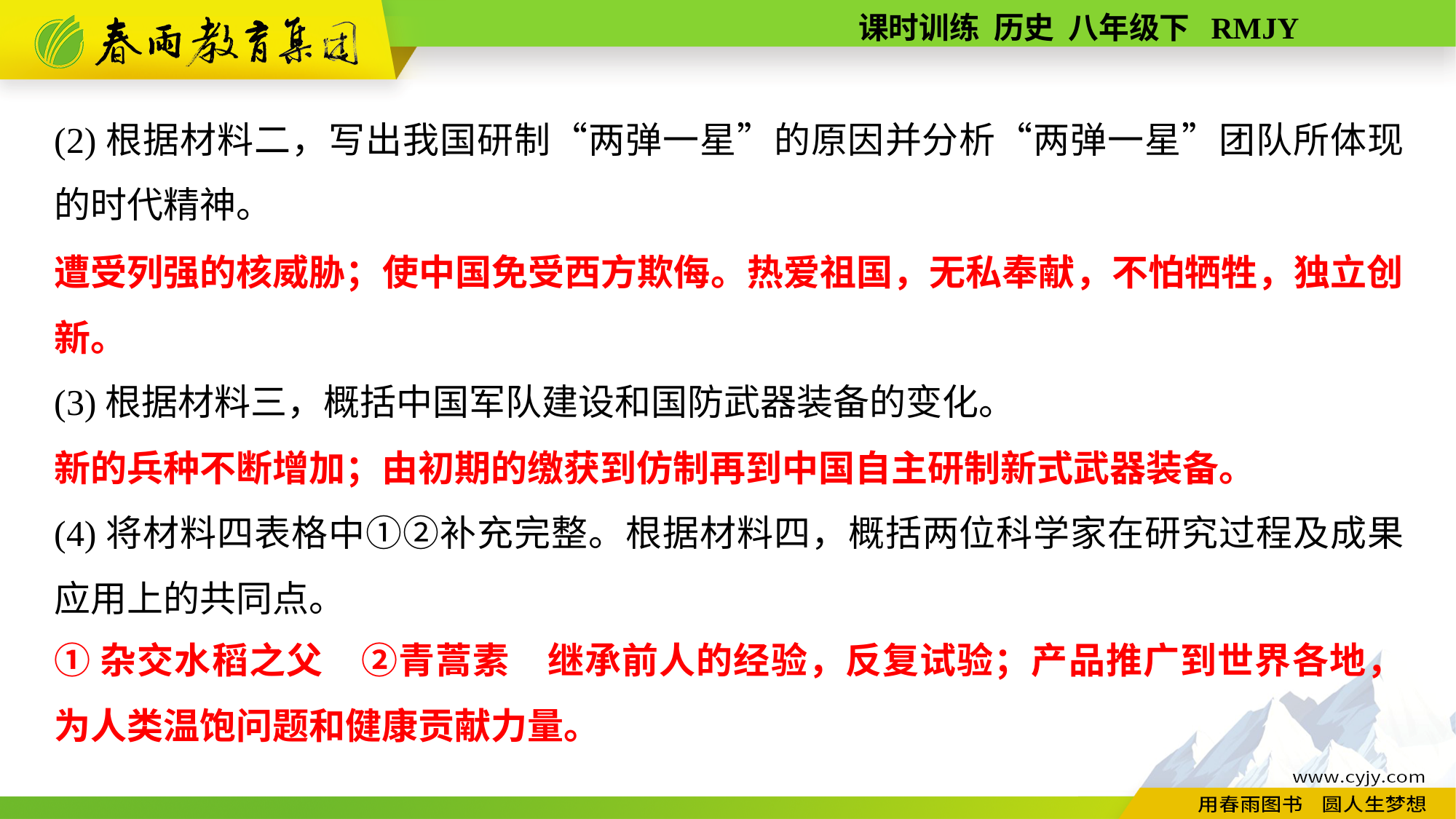

(2)根据材料二，写出我国研制“两弹一星”的原因并分析“两弹一星”团队所体现的时代精神。

(3)根据材料三，概括中国军队建设和国防武器装备的变化。

(4)将材料四表格中①②补充完整。根据材料四，概括两位科学家在研究过程及成果应用上的共同点。
遭受列强的核威胁；使中国免受西方欺侮。热爱祖国，无私奉献，不怕牺牲，独立创新。
新的兵种不断增加；由初期的缴获到仿制再到中国自主研制新式武器装备。
①杂交水稻之父　②青蒿素　继承前人的经验，反复试验；产品推广到世界各地，为人类温饱问题和健康贡献力量。